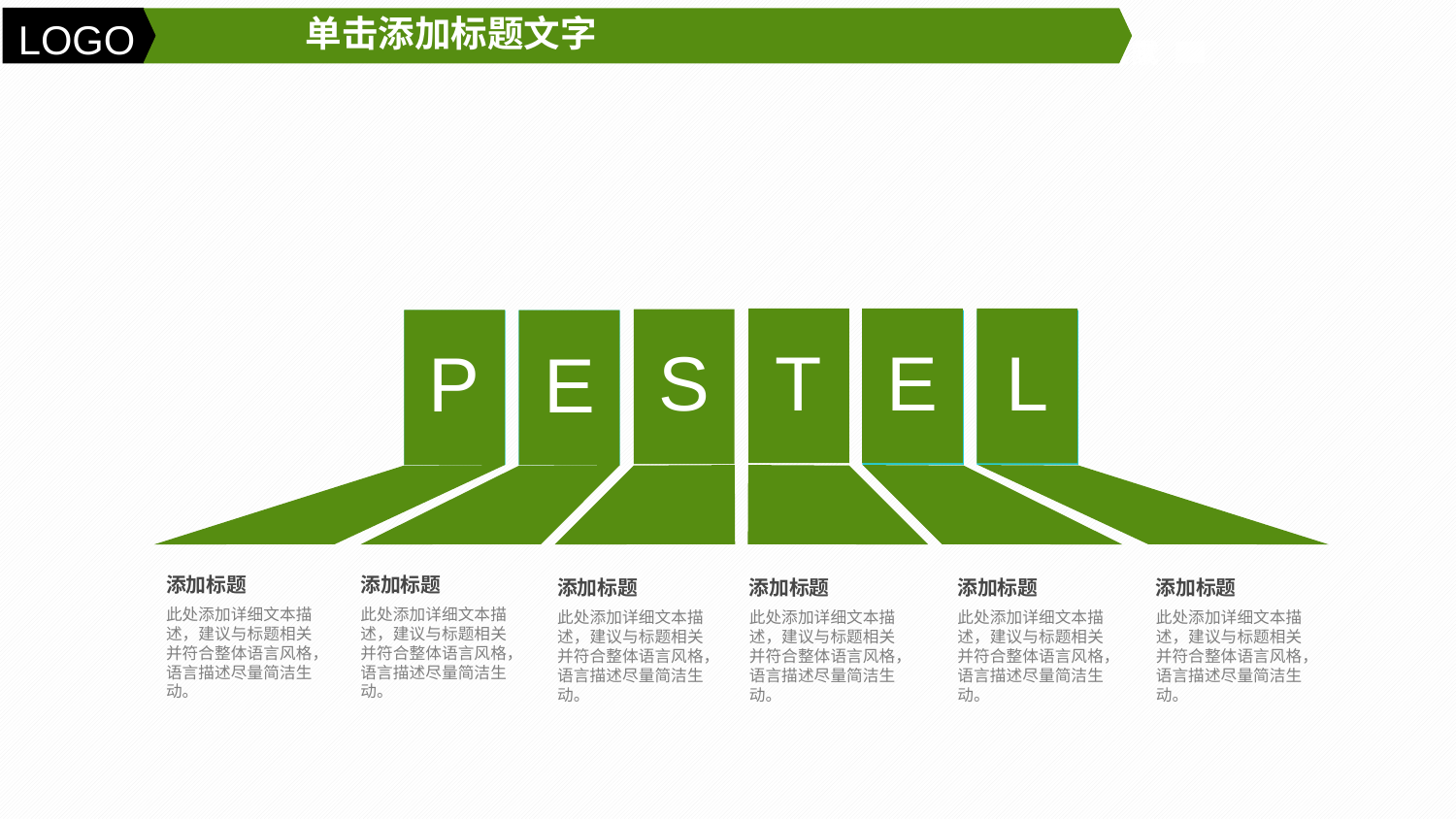

单击添加标题文字
LOGO

创新与贡献
成果形式
研究意义
选题背景

T
E
L
S
P
E

添加标题
添加标题
添加标题
添加标题
添加标题
添加标题
此处添加详细文本描述，建议与标题相关并符合整体语言风格，语言描述尽量简洁生动。
此处添加详细文本描述，建议与标题相关并符合整体语言风格，语言描述尽量简洁生动。
此处添加详细文本描述，建议与标题相关并符合整体语言风格，语言描述尽量简洁生动。
此处添加详细文本描述，建议与标题相关并符合整体语言风格，语言描述尽量简洁生动。
此处添加详细文本描述，建议与标题相关并符合整体语言风格，语言描述尽量简洁生动。
此处添加详细文本描述，建议与标题相关并符合整体语言风格，语言描述尽量简洁生动。